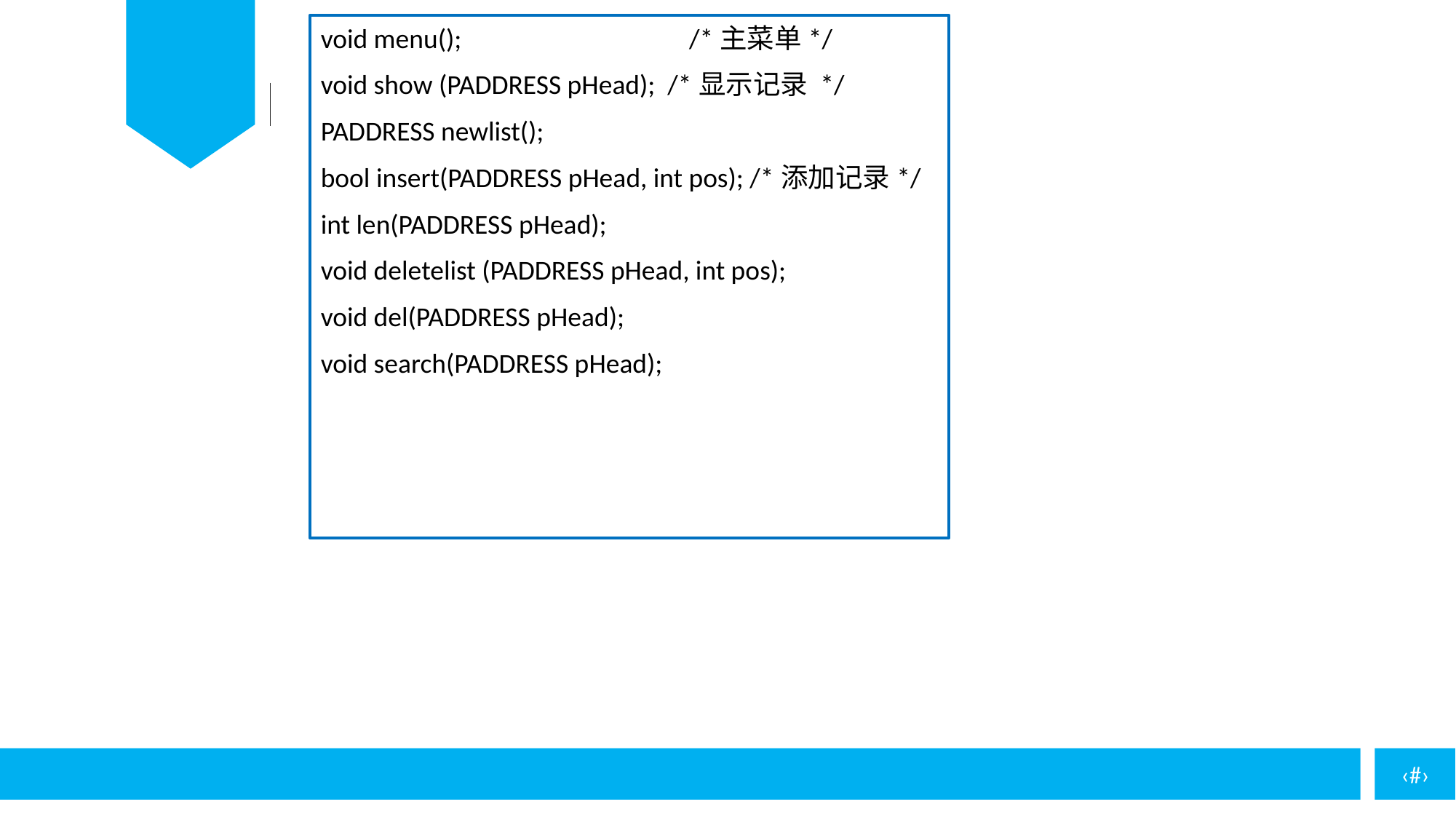

void menu();			/*主菜单*/
void show (PADDRESS pHead);  /*显示记录 */
PADDRESS newlist();
bool insert(PADDRESS pHead, int pos); /*添加记录*/
int len(PADDRESS pHead);
void deletelist (PADDRESS pHead, int pos);
void del(PADDRESS pHead);
void search(PADDRESS pHead);